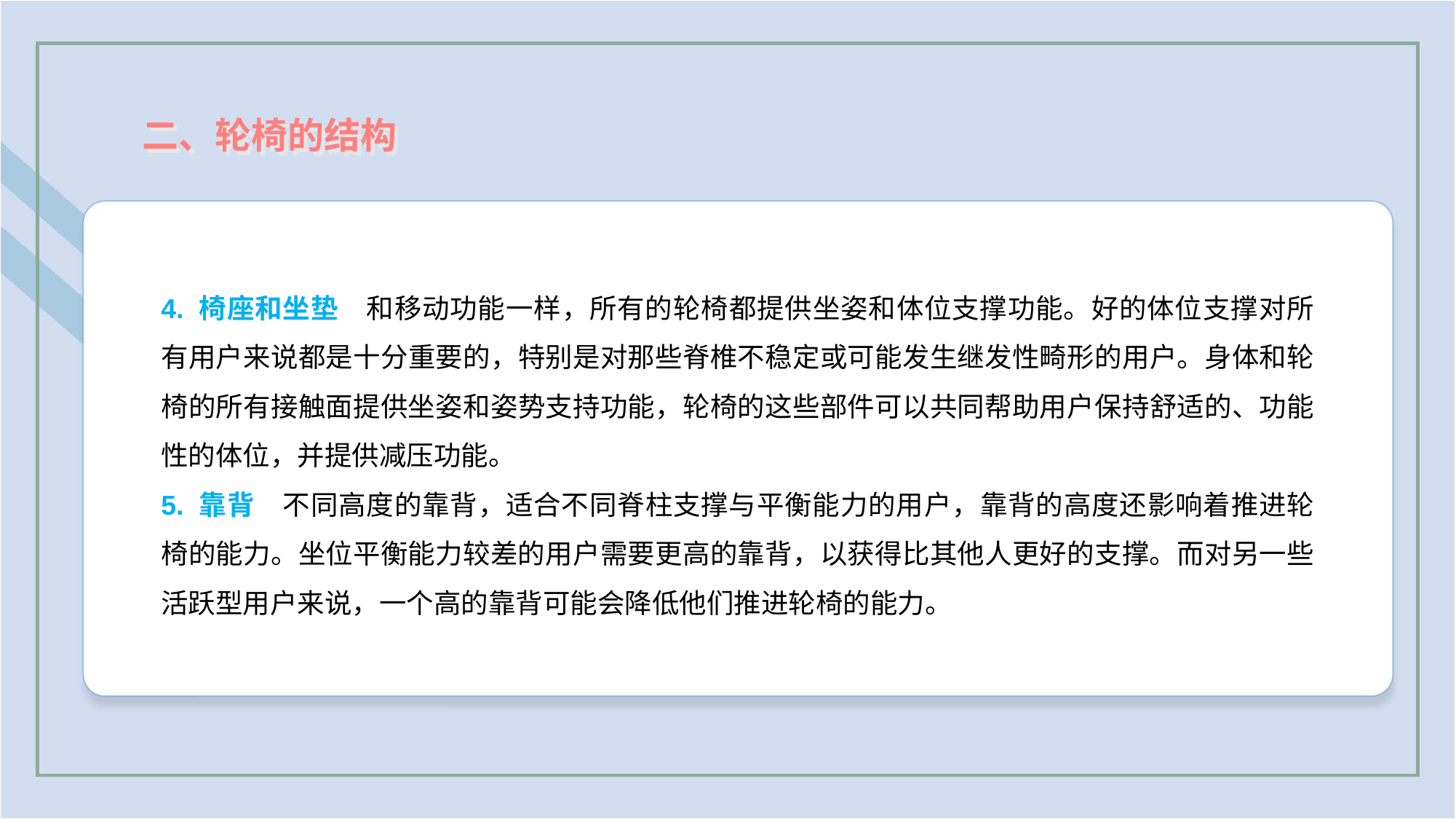

二、轮椅的结构

4. 椅座和坐垫　和移动功能一样，所有的轮椅都提供坐姿和体位支撑功能。好的体位支撑对所有用户来说都是十分重要的，特别是对那些脊椎不稳定或可能发生继发性畸形的用户。身体和轮椅的所有接触面提供坐姿和姿势支持功能，轮椅的这些部件可以共同帮助用户保持舒适的、功能性的体位，并提供减压功能。
5. 靠背　不同高度的靠背，适合不同脊柱支撑与平衡能力的用户，靠背的高度还影响着推进轮椅的能力。坐位平衡能力较差的用户需要更高的靠背，以获得比其他人更好的支撑。而对另一些活跃型用户来说，一个高的靠背可能会降低他们推进轮椅的能力。